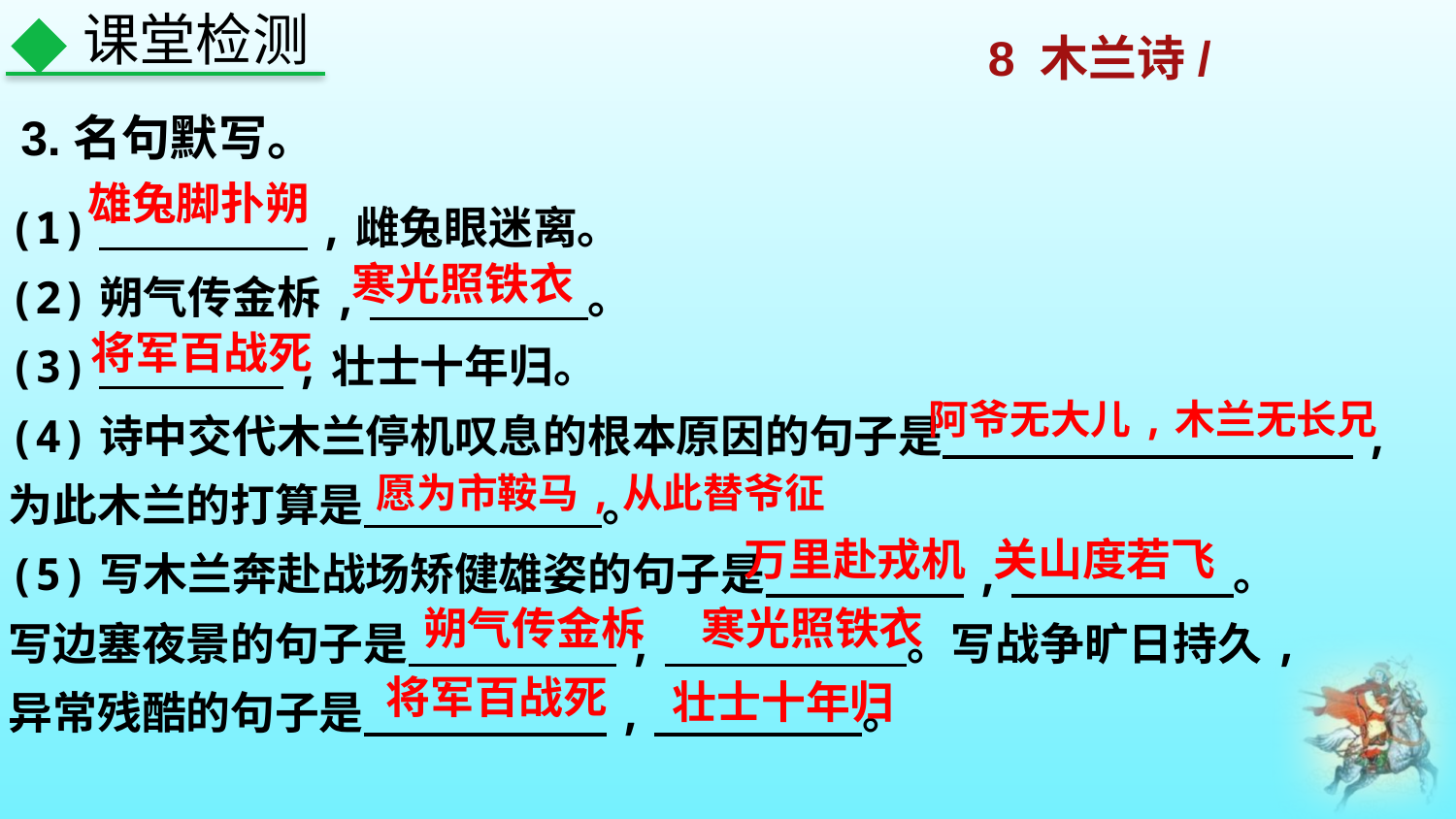

课堂检测

3.名句默写。
雄兔脚扑朔
(1)　　　　   ,雌兔眼迷离。
(2)朔气传金柝,　　　　    。
(3)　　　     ,壮士十年归。
(4)诗中交代木兰停机叹息的根本原因的句子是　　　　　　　　 　,
为此木兰的打算是　                   。
(5)写木兰奔赴战场矫健雄姿的句子是　　　  　,　　　　　。
写边塞夜景的句子是　　　　   ,　　　　  　。写战争旷日持久,
异常残酷的句子是　　　　　  ,　　　  　 。
寒光照铁衣
将军百战死
阿爷无大儿,木兰无长兄
愿为市鞍马,从此替爷征
万里赴戎机
关山度若飞
朔气传金柝
寒光照铁衣
将军百战死
壮士十年归